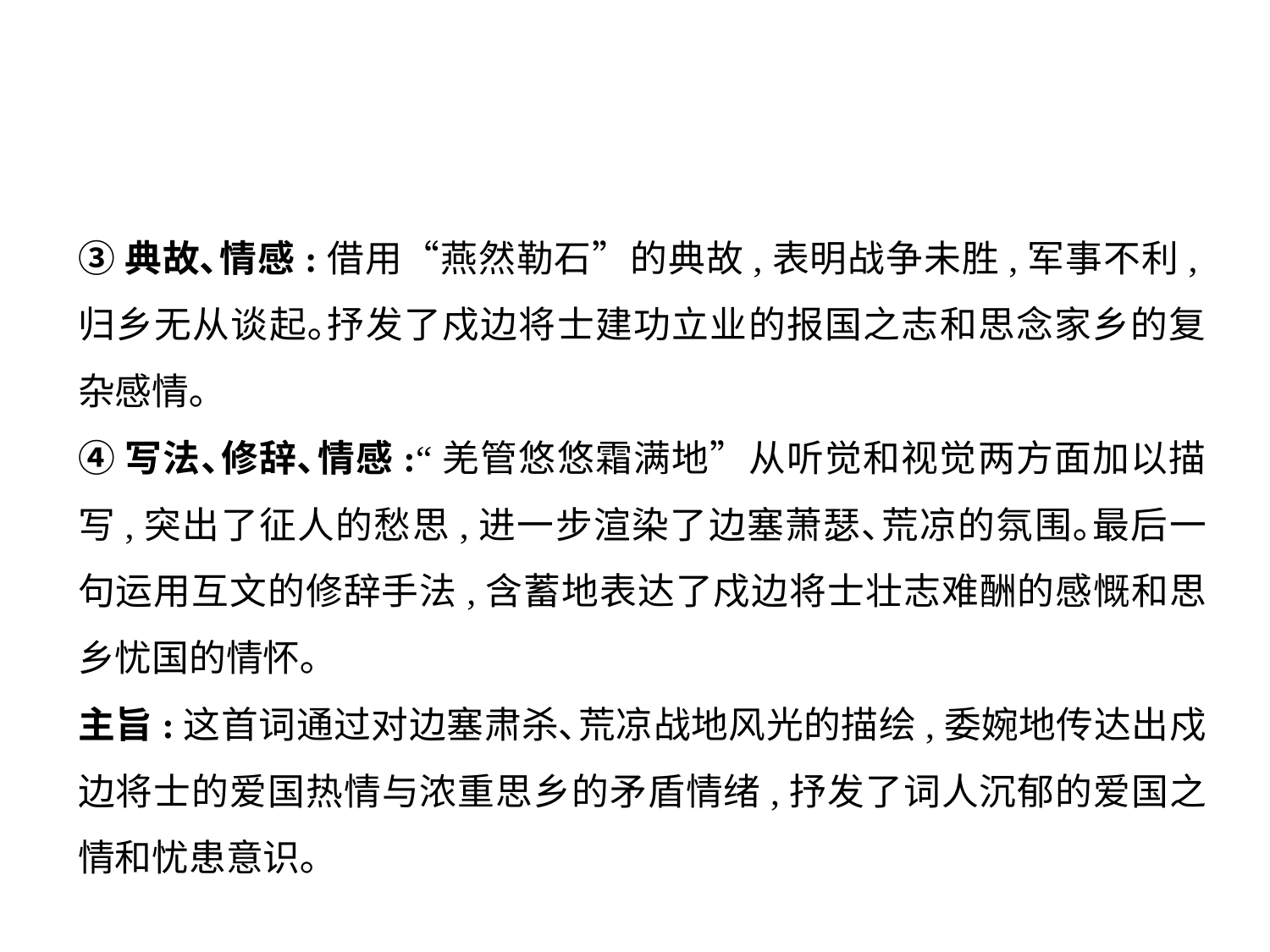

③典故､情感:借用“燕然勒石”的典故,表明战争未胜,军事不利,归乡无从谈起｡抒发了戍边将士建功立业的报国之志和思念家乡的复杂感情｡
④写法､修辞､情感:“羌管悠悠霜满地”从听觉和视觉两方面加以描写,突出了征人的愁思,进一步渲染了边塞萧瑟､荒凉的氛围｡最后一句运用互文的修辞手法,含蓄地表达了戍边将士壮志难酬的感慨和思乡忧国的情怀｡
主旨:这首词通过对边塞肃杀､荒凉战地风光的描绘,委婉地传达出戍边将士的爱国热情与浓重思乡的矛盾情绪,抒发了词人沉郁的爱国之情和忧患意识｡